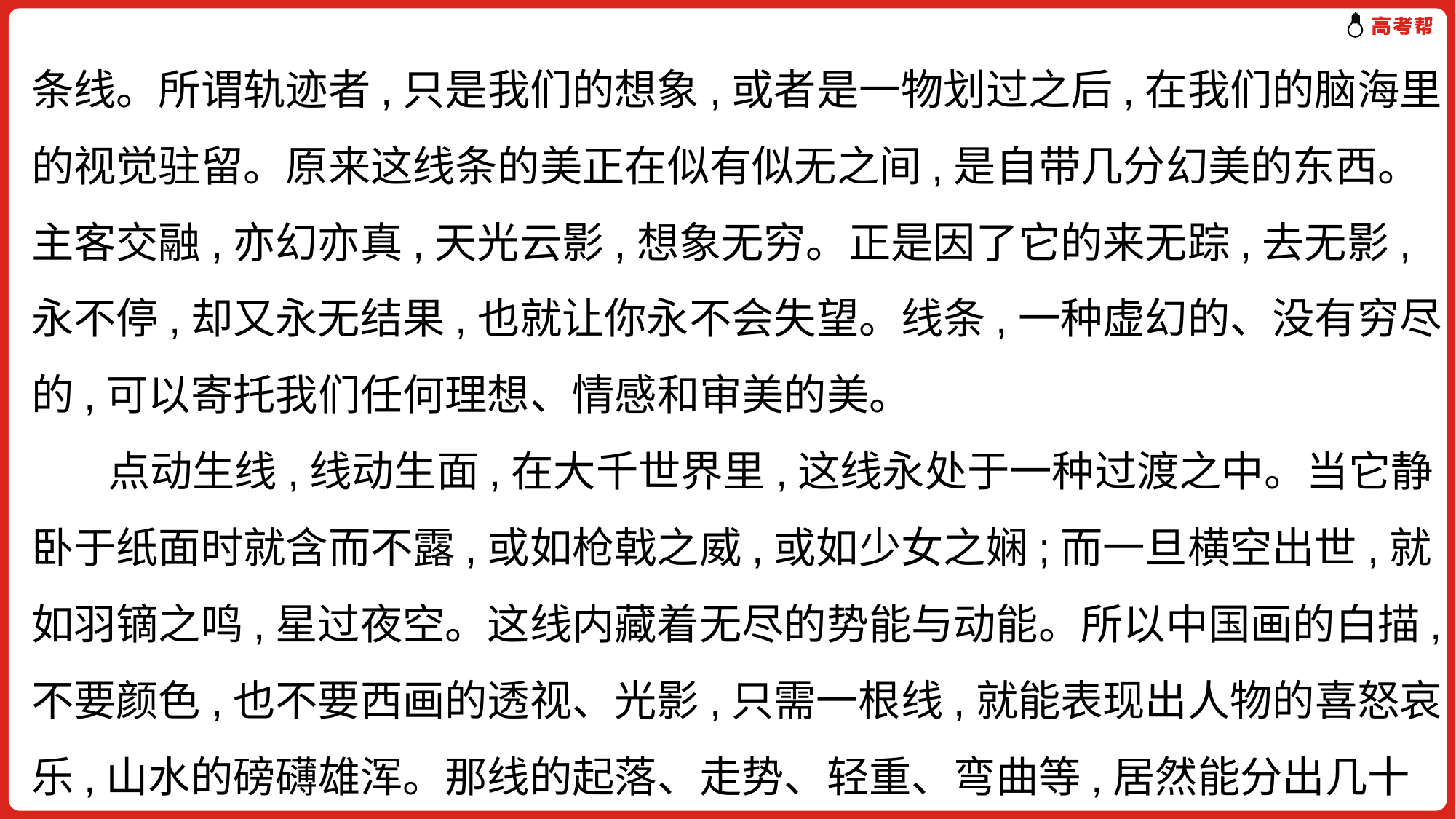

条线。所谓轨迹者,只是我们的想象,或者是一物划过之后,在我们的脑海里的视觉驻留。原来这线条的美正在似有似无之间,是自带几分幻美的东西。主客交融,亦幻亦真,天光云影,想象无穷。正是因了它的来无踪,去无影,永不停,却又永无结果,也就让你永不会失望。线条,一种虚幻的、没有穷尽的,可以寄托我们任何理想、情感和审美的美。
       点动生线,线动生面,在大千世界里,这线永处于一种过渡之中。当它静卧于纸面时就含而不露,或如枪戟之威,或如少女之娴;而一旦横空出世,就如羽镝之鸣,星过夜空。这线内藏着无尽的势能与动能。所以中国画的白描,不要颜色,也不要西画的透视、光影,只需一根线,就能表现出人物的喜怒哀乐,山水的磅礴雄浑。那线的起落、走势、轻重、弯曲等,居然能分出几十种手法,灵动